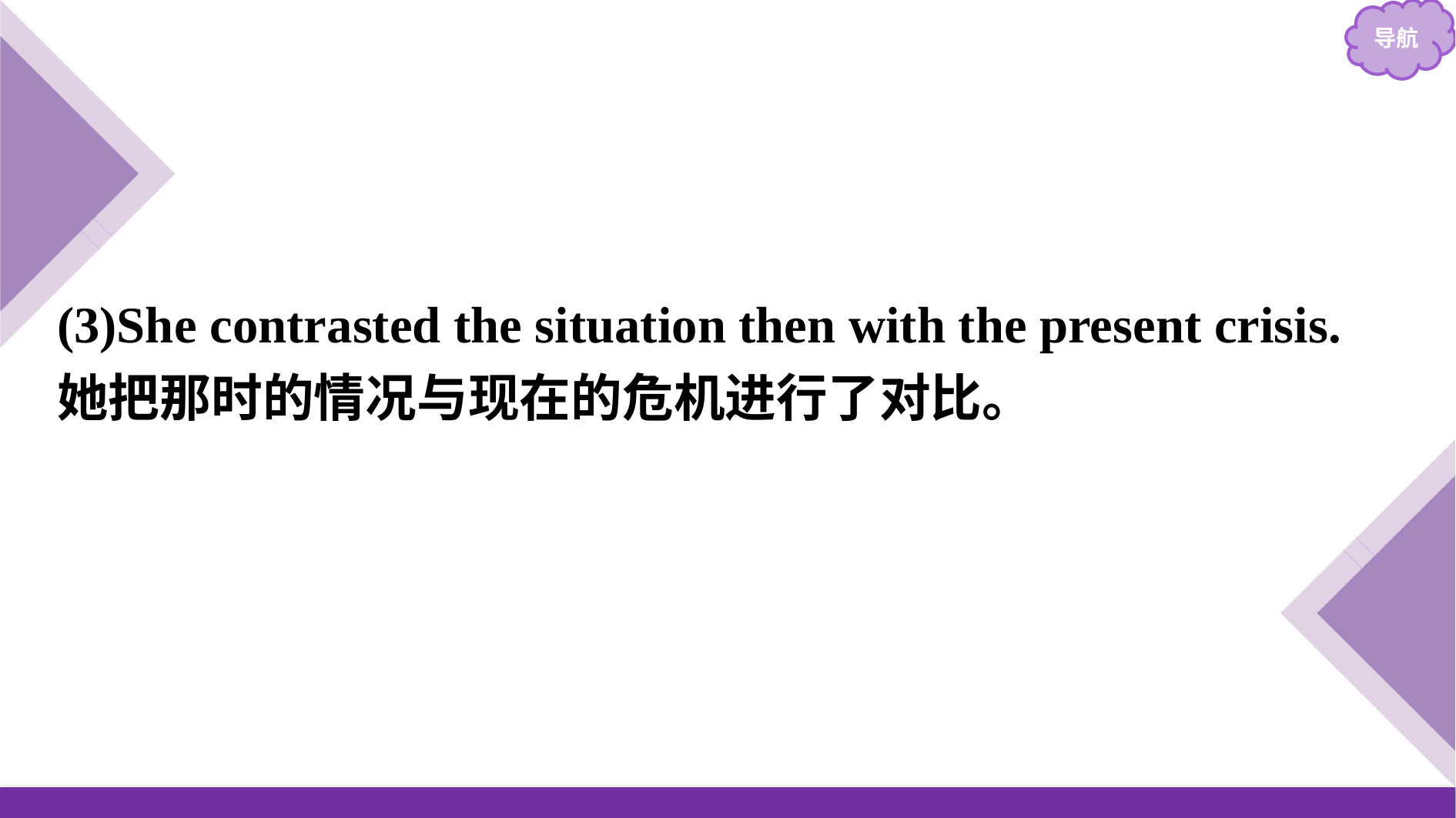

(3)She contrasted the situation then with the present crisis.
她把那时的情况与现在的危机进行了对比。